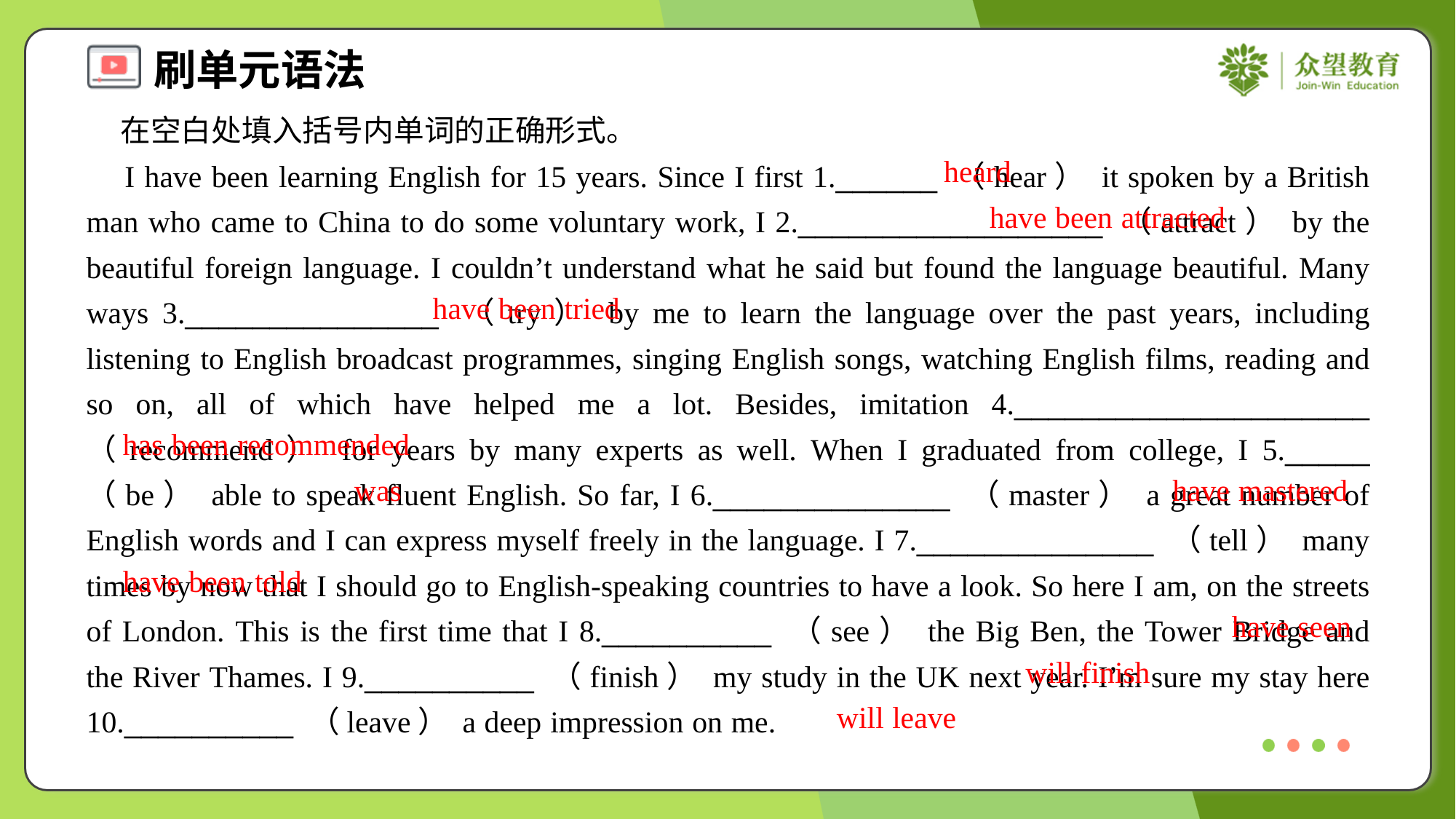

在空白处填入括号内单词的正确形式。
    I have been learning English for 15 years. Since I first 1.______ （hear） it spoken by a British man who came to China to do some voluntary work, I 2.__________________ （attract） by the beautiful foreign language. I couldn’t understand what he said but found the language beautiful. Many ways 3._______________ （try） by me to learn the language over the past years, including listening to English broadcast programmes, singing English songs, watching English films, reading and so on, all of which have helped me a lot. Besides, imitation 4._____________________ （recommend） for years by many experts as well. When I graduated from college, I 5._____ （be） able to speak fluent English. So far, I 6.______________ （master） a great number of English words and I can express myself freely in the language. I 7.______________ （tell） many times by now that I should go to English-speaking countries to have a look. So here I am, on the streets of London. This is the first time that I 8.__________ （see） the Big Ben, the Tower Bridge and the River Thames. I 9.__________ （finish） my study in the UK next year. I’m sure my stay here 10.__________ （leave） a deep impression on me.
heard
have been attracted
have been tried
has been recommended
was
have mastered
have been told
have seen
will finish
will leave